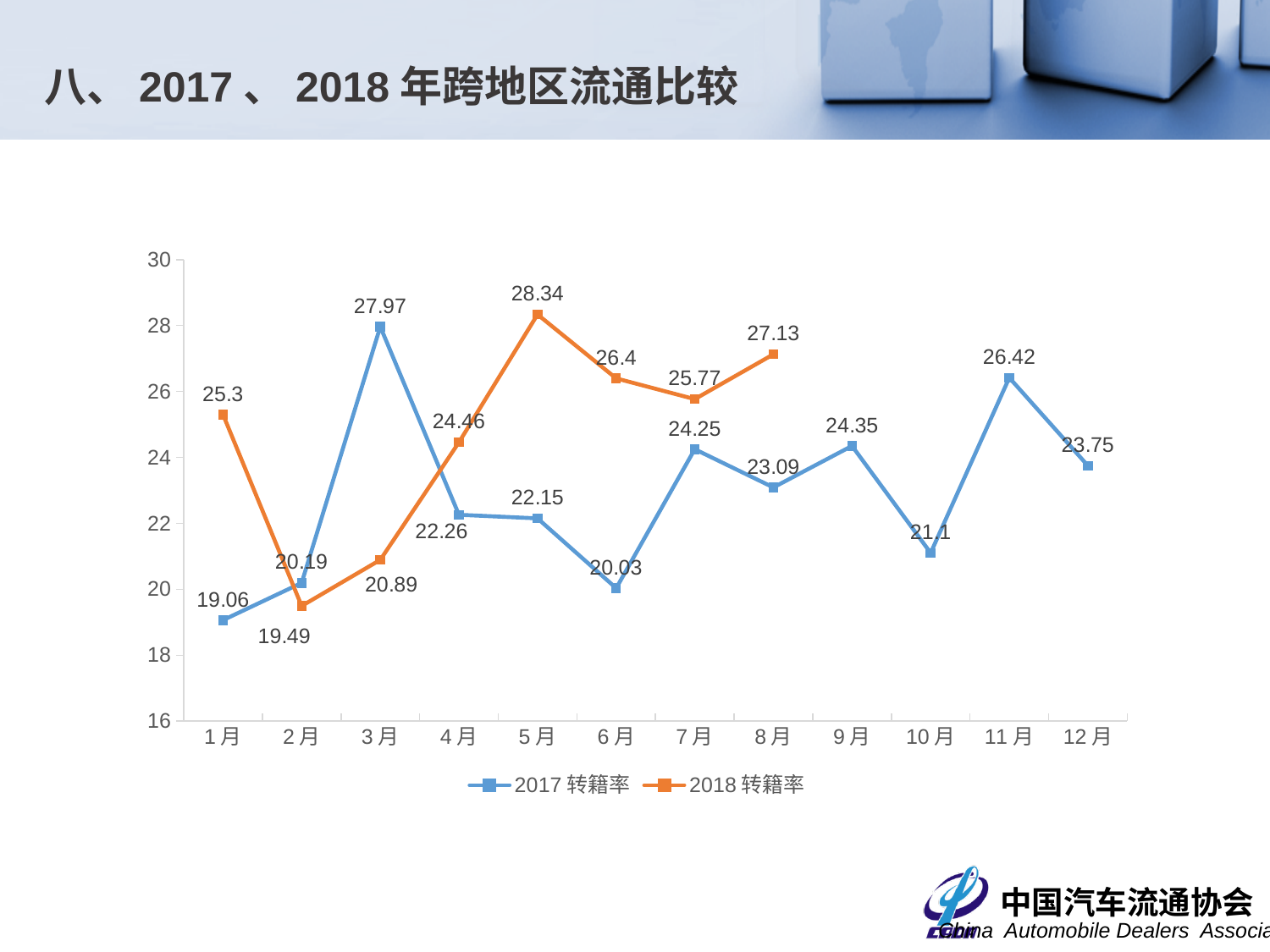

八、2017、2018年跨地区流通比较

### Chart

| Category | 2017转籍率 | 2018转籍率 |
|---|---|---|
| 1月 | 19.06 | 25.3 |
| 2月 | 20.19 | 19.49 |
| 3月 | 27.97 | 20.89 |
| 4月 | 22.26 | 24.46 |
| 5月 | 22.15 | 28.34 |
| 6月 | 20.03 | 26.4 |
| 7月 | 24.25 | 25.77 |
| 8月 | 23.09 | 27.13 |
| 9月 | 24.35 | None |
| 10月 | 21.1 | None |
| 11月 | 26.42 | None |
| 12月 | 23.75 | None |